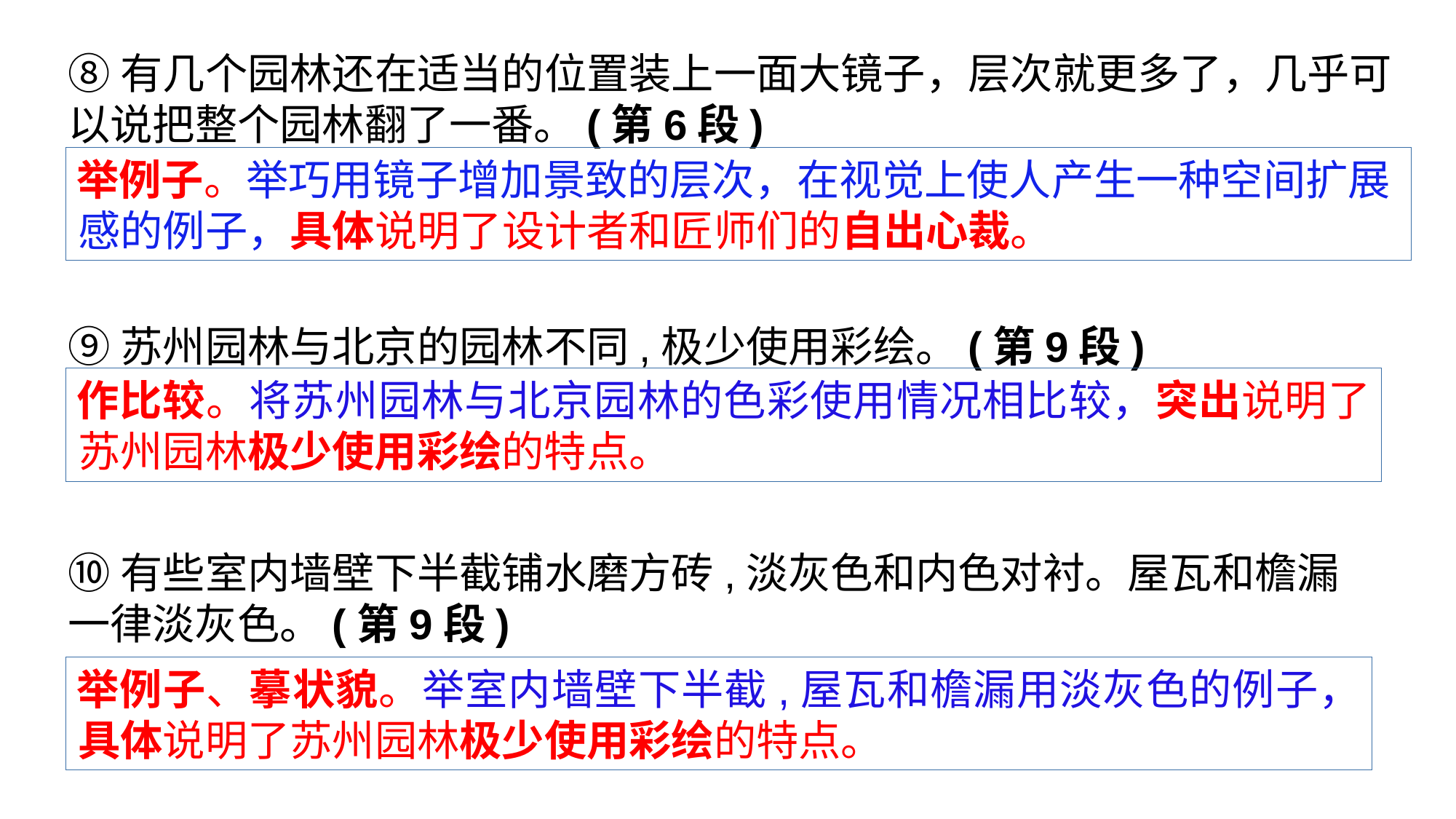

⑧有几个园林还在适当的位置装上一面大镜子，层次就更多了，几乎可以说把整个园林翻了一番。(第6段)
举例子。举巧用镜子增加景致的层次，在视觉上使人产生一种空间扩展感的例子，具体说明了设计者和匠师们的自出心裁。
⑨苏州园林与北京的园林不同,极少使用彩绘。(第9段)

作比较。将苏州园林与北京园林的色彩使用情况相比较，突出说明了苏州园林极少使用彩绘的特点。
⑩有些室内墙壁下半截铺水磨方砖,淡灰色和内色对衬。屋瓦和檐漏一律淡灰色。(第9段)

举例子、摹状貌。举室内墙壁下半截,屋瓦和檐漏用淡灰色的例子，具体说明了苏州园林极少使用彩绘的特点。